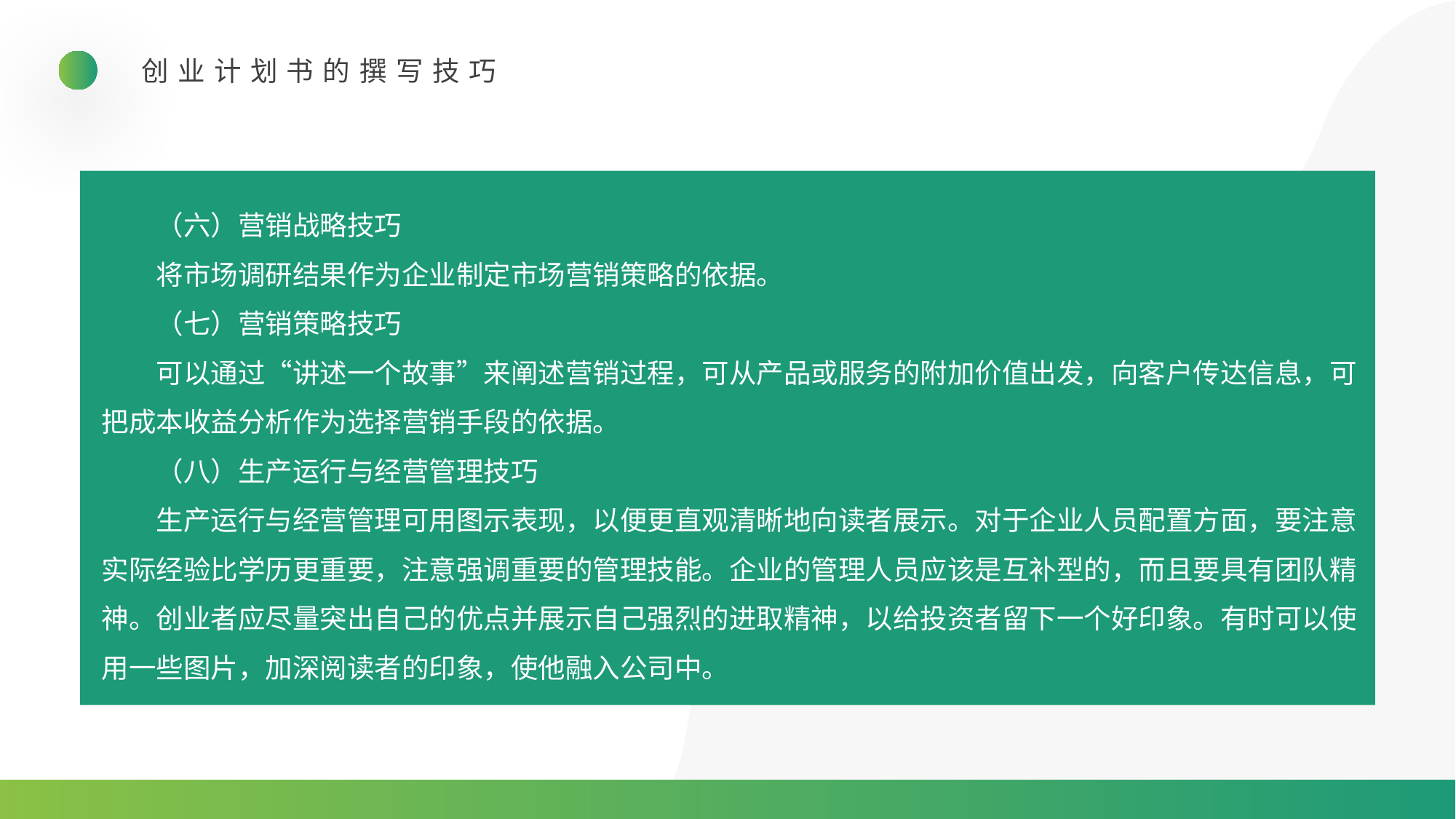

创业计划书的撰写技巧
（六）营销战略技巧
将市场调研结果作为企业制定市场营销策略的依据。
（七）营销策略技巧
可以通过“讲述一个故事”来阐述营销过程，可从产品或服务的附加价值出发，向客户传达信息，可把成本收益分析作为选择营销手段的依据。
（八）生产运行与经营管理技巧
生产运行与经营管理可用图示表现，以便更直观清晰地向读者展示。对于企业人员配置方面，要注意实际经验比学历更重要，注意强调重要的管理技能。企业的管理人员应该是互补型的，而且要具有团队精神。创业者应尽量突出自己的优点并展示自己强烈的进取精神，以给投资者留下一个好印象。有时可以使用一些图片，加深阅读者的印象，使他融入公司中。